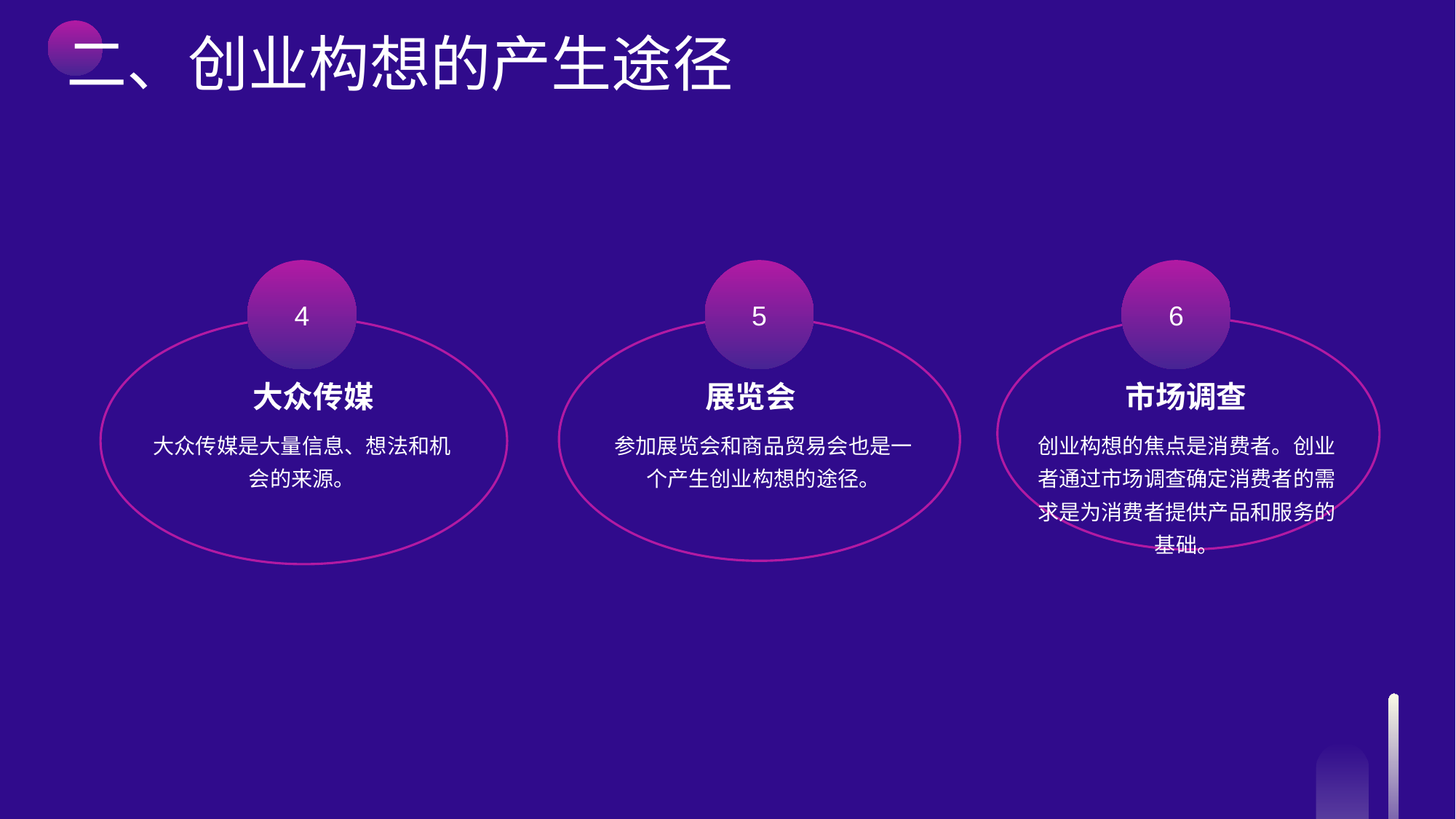

二、创业构想的产生途径

4

大众传媒
大众传媒是大量信息、想法和机会的来源。
5

展览会
参加展览会和商品贸易会也是一个产生创业构想的途径。
6

市场调查
创业构想的焦点是消费者。创业者通过市场调查确定消费者的需求是为消费者提供产品和服务的基础。